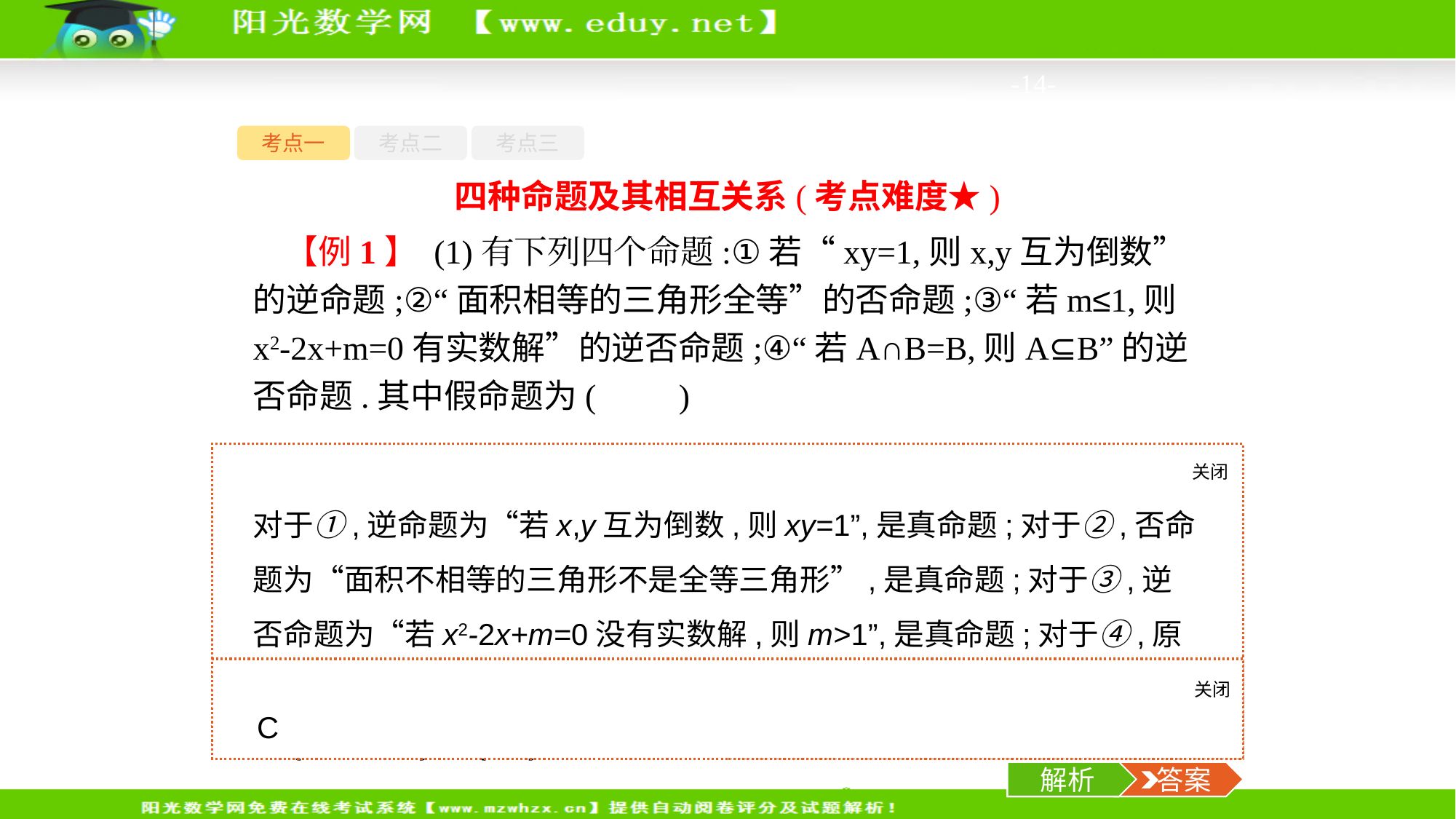

-14-
考点一
考点二
考点三
四种命题及其相互关系(考点难度★)
【例1】 (1)有下列四个命题:①若“xy=1,则x,y互为倒数”的逆命题;②“面积相等的三角形全等”的否命题;③“若m≤1,则x2-2x+m=0有实数解”的逆否命题;④“若A∩B=B,则A⊆B”的逆否命题.其中假命题为(　　)

A.①②	B.②③	C.④	D.①③

关闭
解析

对于①,逆命题为“若x,y互为倒数,则xy=1”,是真命题;对于②,否命题为“面积不相等的三角形不是全等三角形”,是真命题;对于③,逆否命题为“若x2-2x+m=0没有实数解,则m>1”,是真命题;对于④,原命题是假命题,所以它的逆否命题也是假命题,如A={1,2,3,4,5},B={4,5},显然A⊆B是错误的.故选C.

关闭
解析
  答案

C
解析
  答案